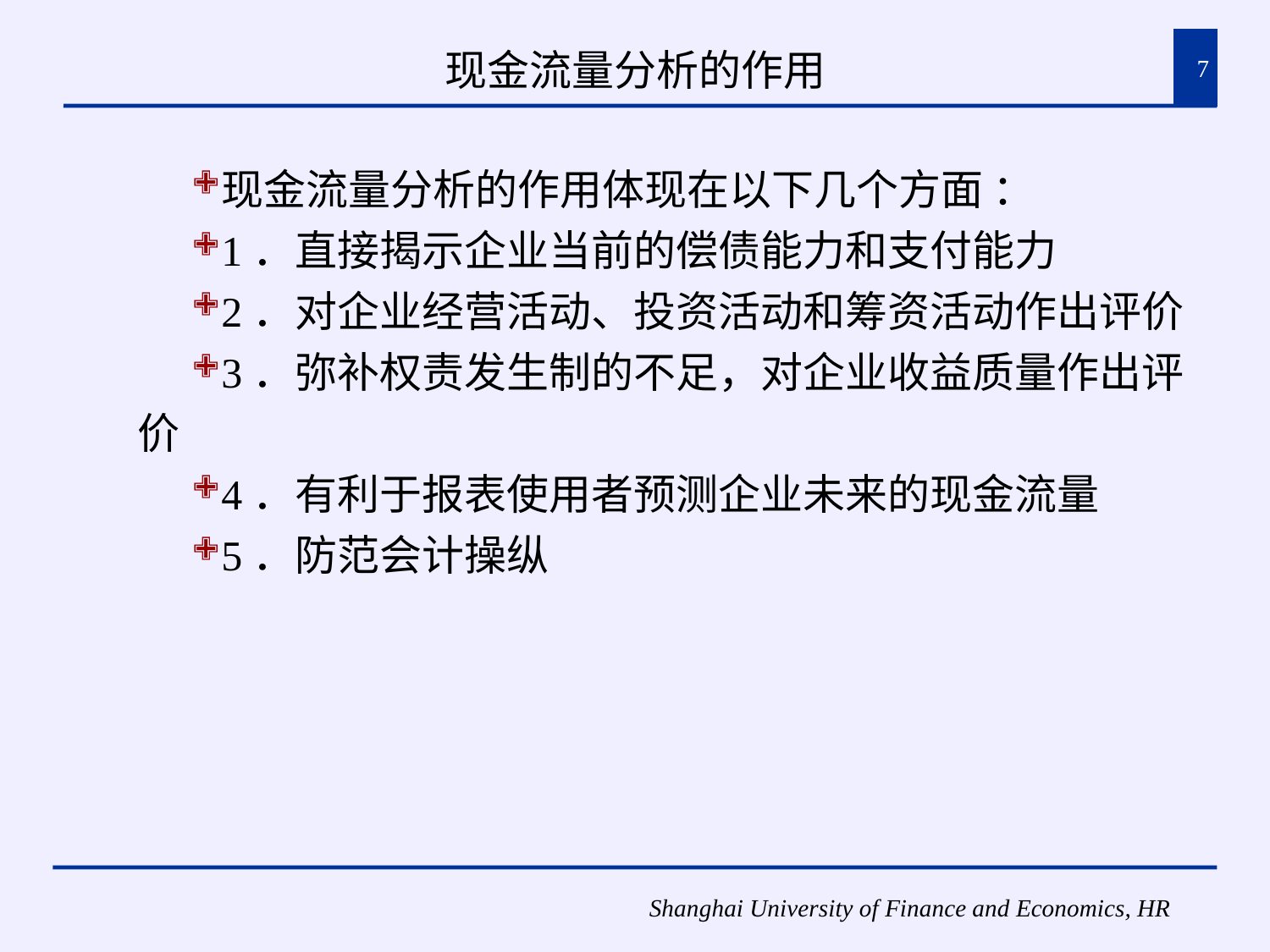

# 现金流量分析的作用
7
现金流量分析的作用体现在以下几个方面 ：
1．直接揭示企业当前的偿债能力和支付能力
2．对企业经营活动、投资活动和筹资活动作出评价
3．弥补权责发生制的不足，对企业收益质量作出评价
4．有利于报表使用者预测企业未来的现金流量
5．防范会计操纵